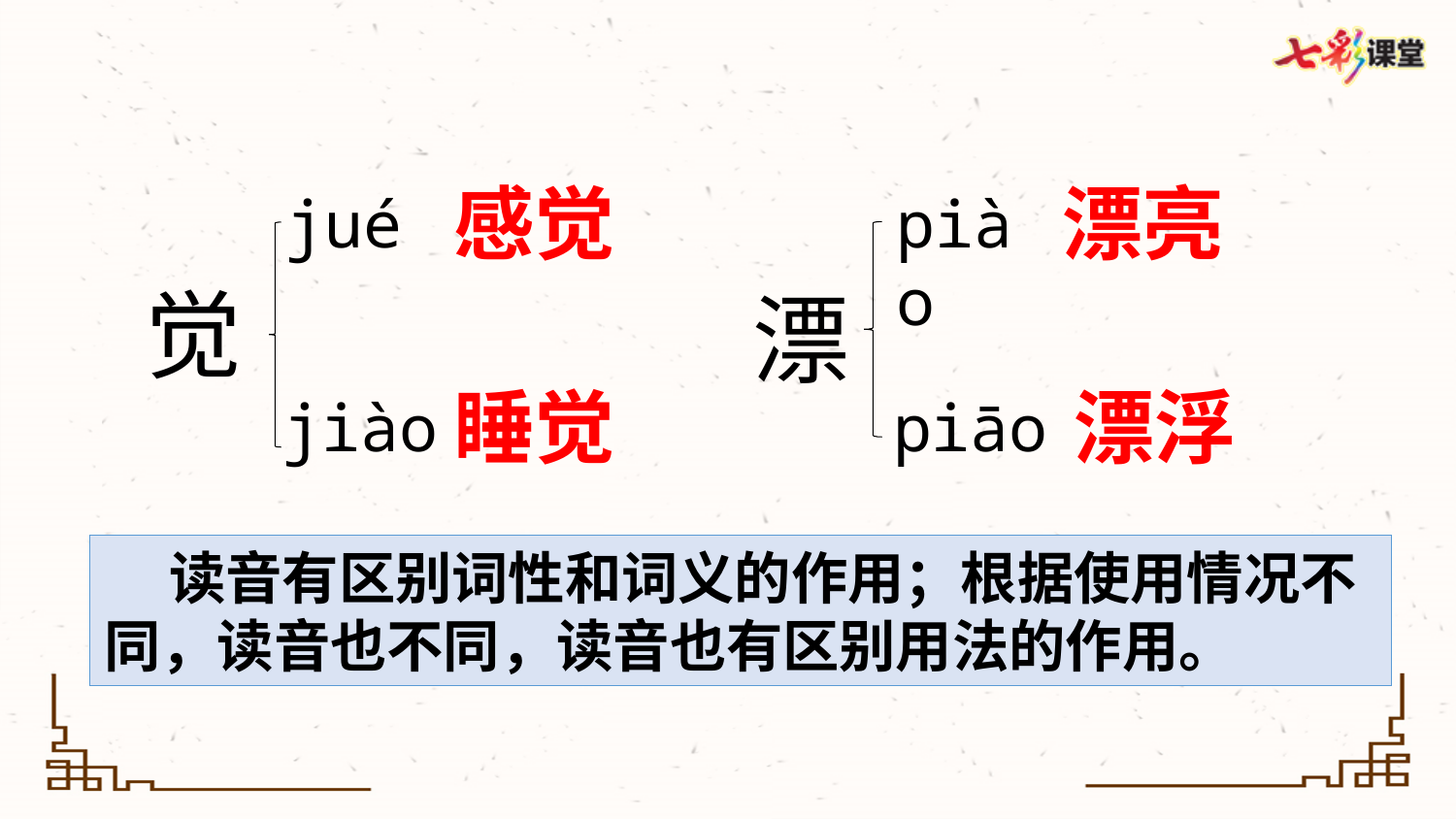

漂亮
感觉
jué
piào

觉
漂
漂浮
睡觉
piāo
jiào
    读音有区别词性和词义的作用；根据使用情况不同，读音也不同，读音也有区别用法的作用。